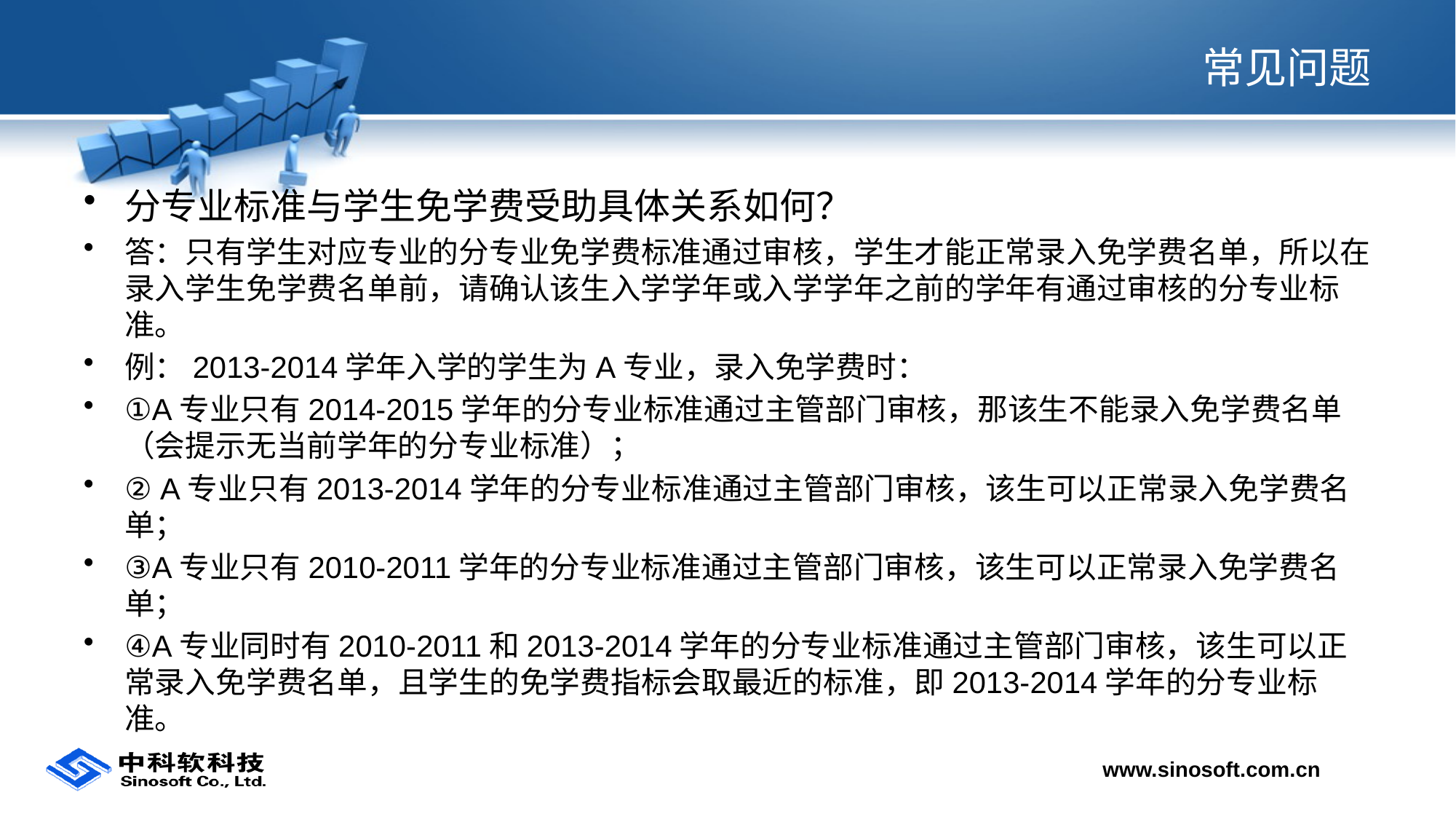

# 常见问题
分专业标准与学生免学费受助具体关系如何？
答：只有学生对应专业的分专业免学费标准通过审核，学生才能正常录入免学费名单，所以在录入学生免学费名单前，请确认该生入学学年或入学学年之前的学年有通过审核的分专业标准。
例：2013-2014学年入学的学生为A专业，录入免学费时：
①A专业只有2014-2015学年的分专业标准通过主管部门审核，那该生不能录入免学费名单（会提示无当前学年的分专业标准）；
② A专业只有2013-2014学年的分专业标准通过主管部门审核，该生可以正常录入免学费名单；
③A专业只有2010-2011学年的分专业标准通过主管部门审核，该生可以正常录入免学费名单；
④A专业同时有2010-2011和2013-2014学年的分专业标准通过主管部门审核，该生可以正常录入免学费名单，且学生的免学费指标会取最近的标准，即2013-2014学年的分专业标准。